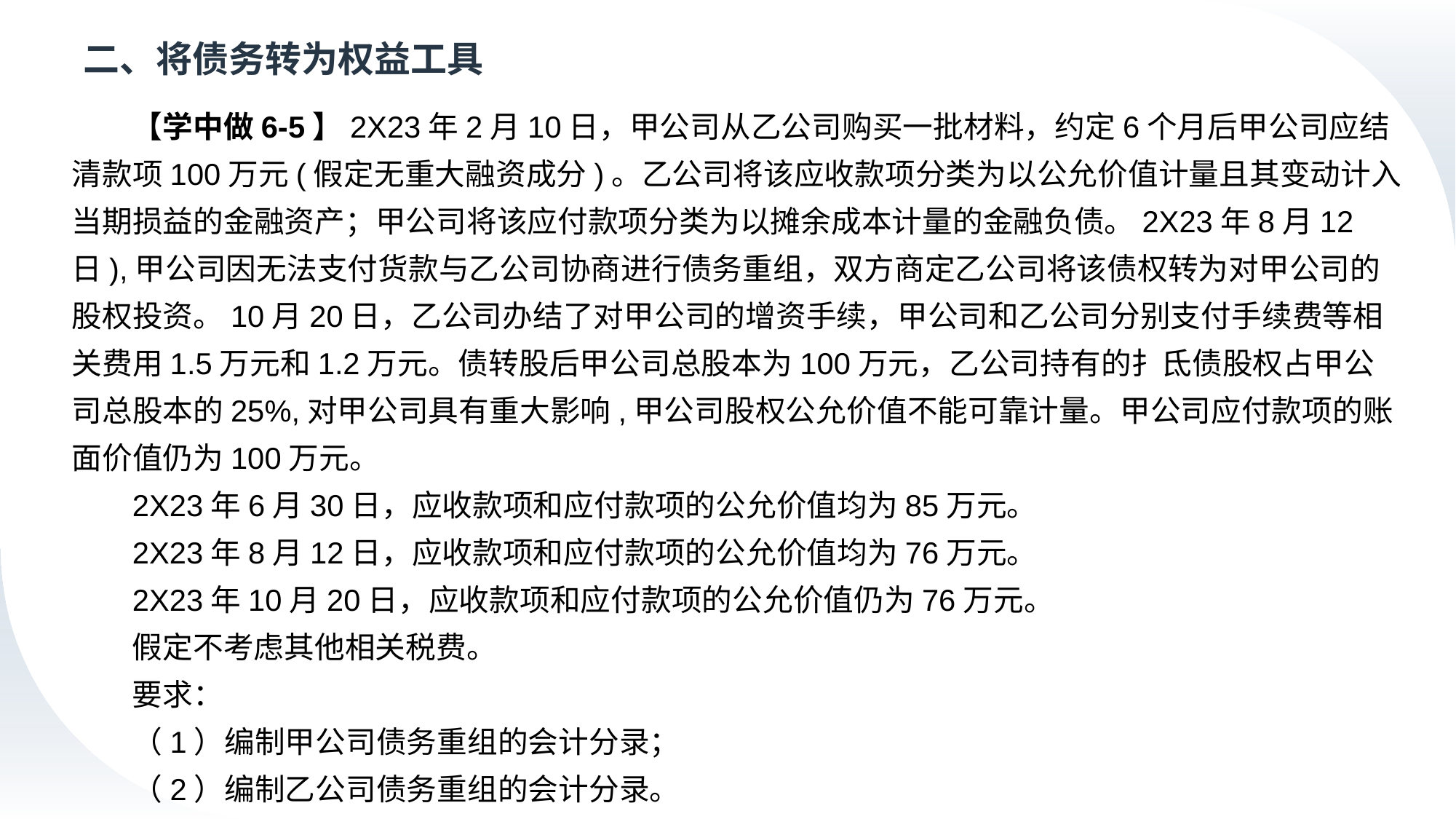

# 二、将债务转为权益工具
【学中做6-5】2X23年2月10日，甲公司从乙公司购买一批材料，约定6个月后甲公司应结清款项100万元(假定无重大融资成分)。乙公司将该应收款项分类为以公允价值计量且其变动计入当期损益的金融资产；甲公司将该应付款项分类为以摊余成本计量的金融负债。2X23年8月12日),甲公司因无法支付货款与乙公司协商进行债务重组，双方商定乙公司将该债权转为对甲公司的股权投资。10月20日，乙公司办结了对甲公司的增资手续，甲公司和乙公司分别支付手续费等相关费用1.5万元和1.2万元。债转股后甲公司总股本为100万元，乙公司持有的扌氐债股权占甲公司总股本的25%,对甲公司具有重大影响,甲公司股权公允价值不能可靠计量。甲公司应付款项的账面价值仍为100万元。
2X23年6月30日，应收款项和应付款项的公允价值均为85万元。
2X23年8月12日，应收款项和应付款项的公允价值均为76万元。
2X23年10月20日，应收款项和应付款项的公允价值仍为76万元。
假定不考虑其他相关税费。
要求：
（1）编制甲公司债务重组的会计分录；
（2）编制乙公司债务重组的会计分录。